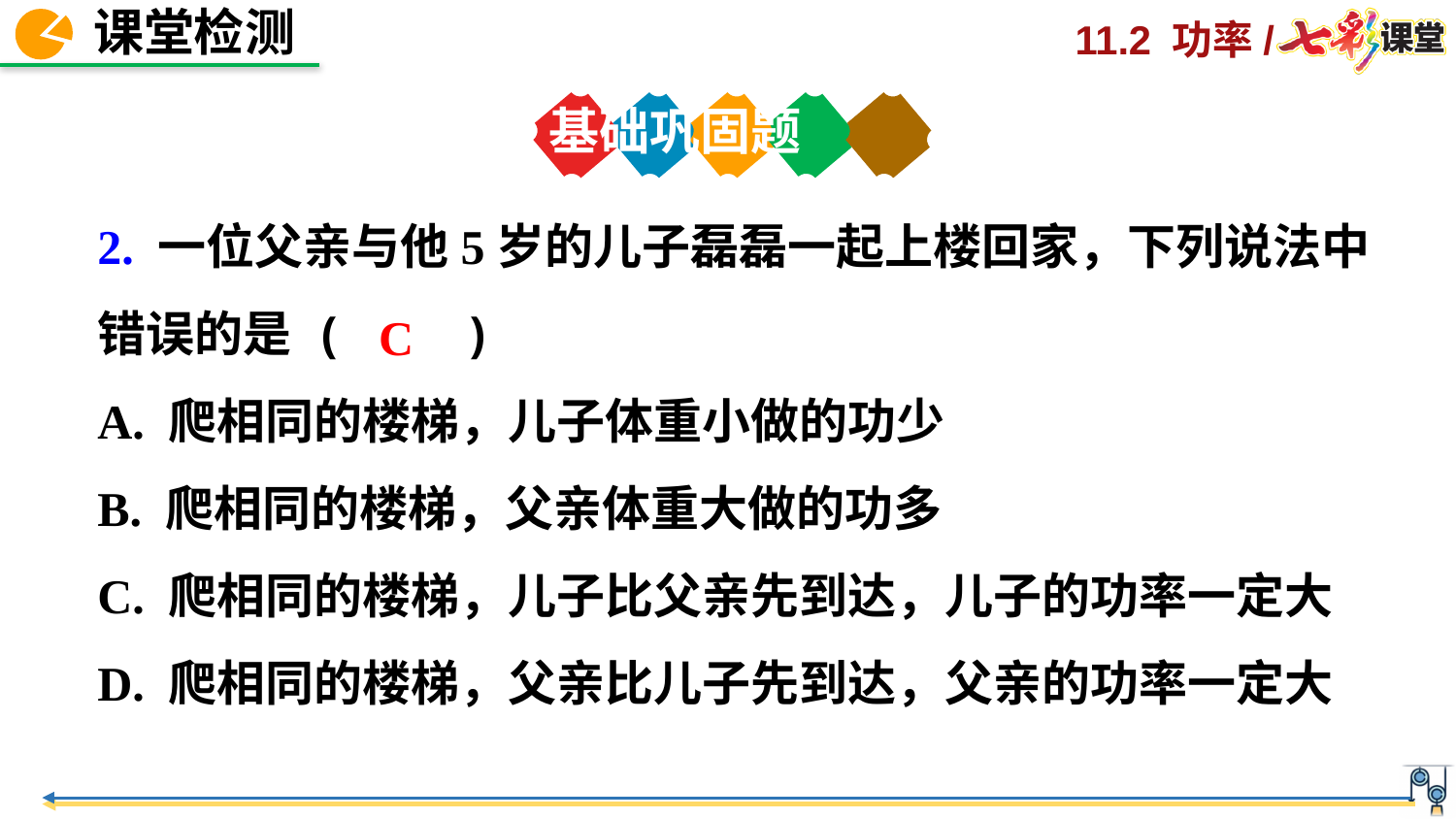

基础巩固题

2. 一位父亲与他5岁的儿子磊磊一起上楼回家，下列说法中错误的是 (　　)
A. 爬相同的楼梯，儿子体重小做的功少
B. 爬相同的楼梯，父亲体重大做的功多
C. 爬相同的楼梯，儿子比父亲先到达，儿子的功率一定大
D. 爬相同的楼梯，父亲比儿子先到达，父亲的功率一定大
C